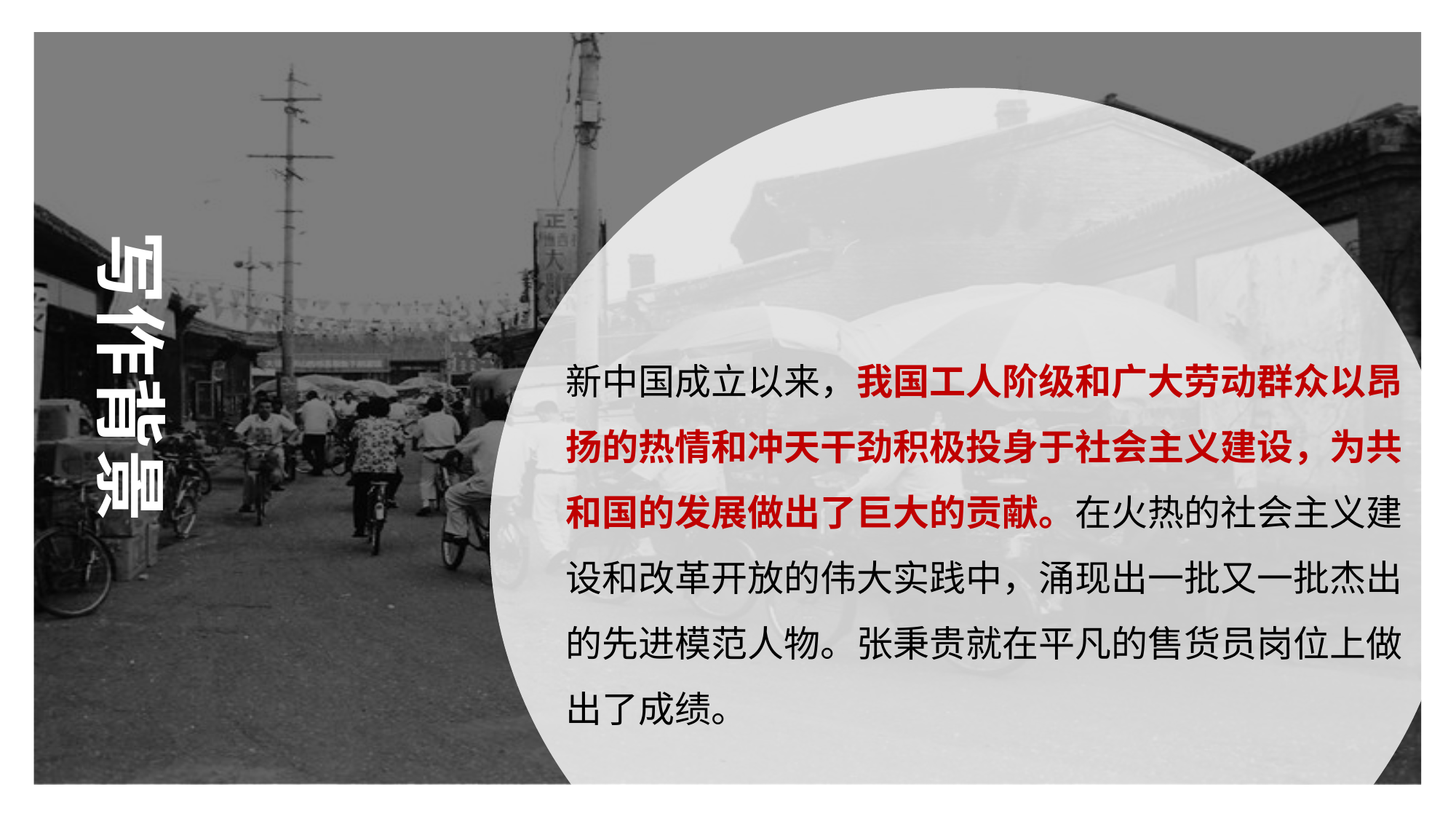

写作背景

新中国成立以来，我国工人阶级和广大劳动群众以昂扬的热情和冲天干劲积极投身于社会主义建设，为共和国的发展做出了巨大的贡献。在火热的社会主义建设和改革开放的伟大实践中，涌现出一批又一批杰出的先进模范人物。张秉贵就在平凡的售货员岗位上做出了成绩。